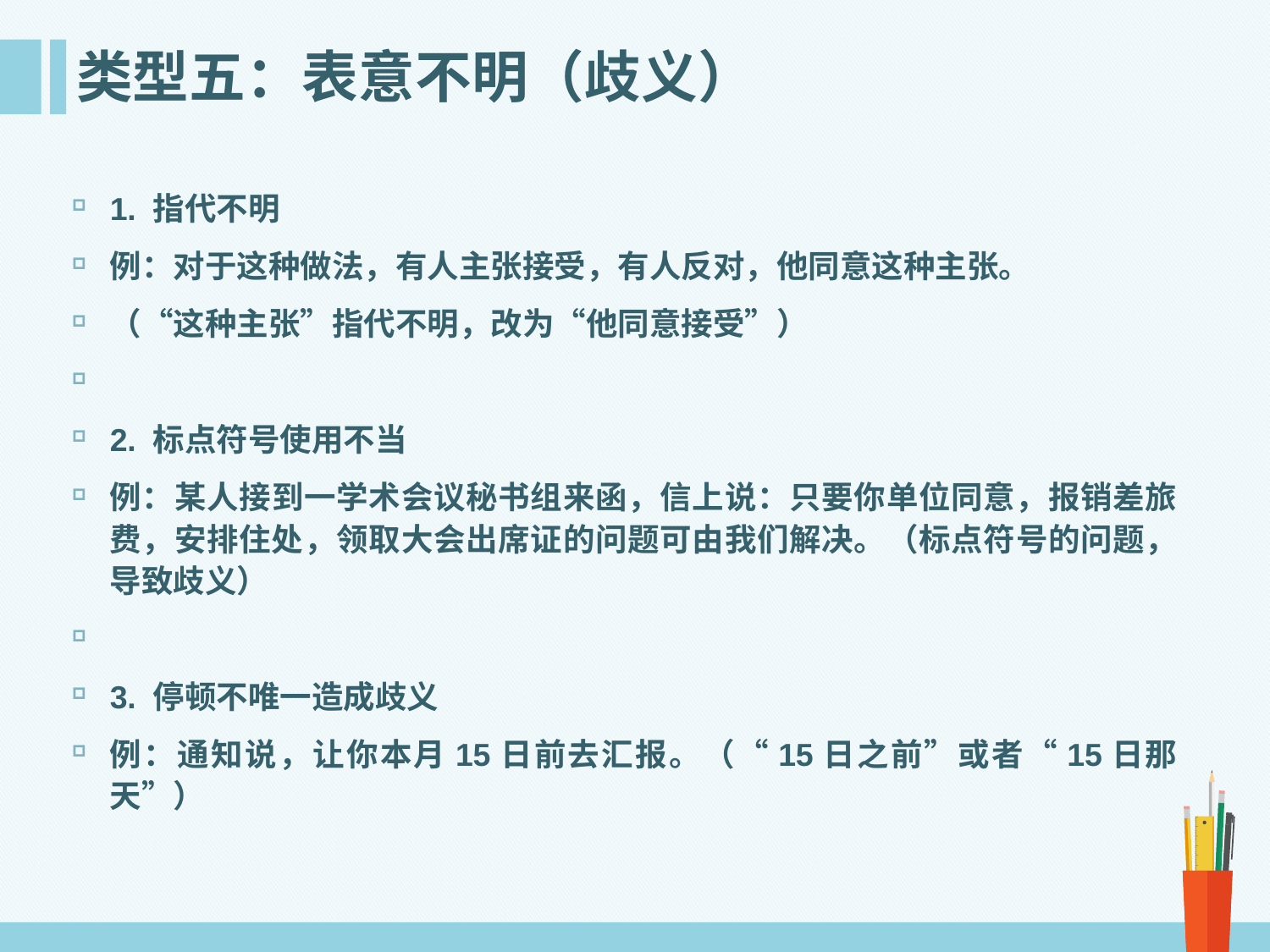

# 类型五：表意不明（歧义）
1. 指代不明
例：对于这种做法，有人主张接受，有人反对，他同意这种主张。
（“这种主张”指代不明，改为“他同意接受”）

2. 标点符号使用不当
例：某人接到一学术会议秘书组来函，信上说：只要你单位同意，报销差旅费，安排住处，领取大会出席证的问题可由我们解决。（标点符号的问题，导致歧义）

3. 停顿不唯一造成歧义
例：通知说，让你本月15日前去汇报。（“15日之前”或者“15日那天”）